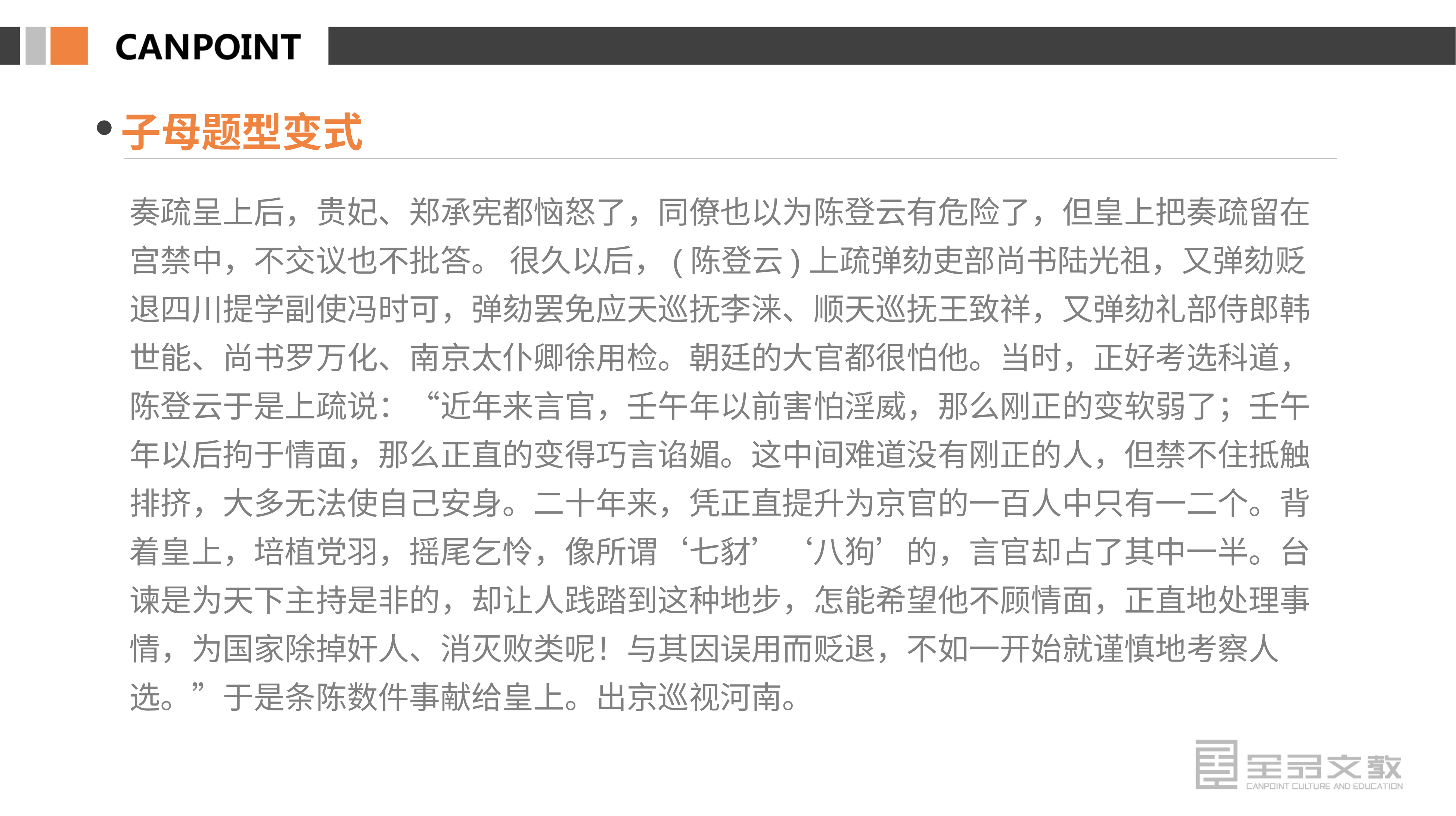

子母题型变式

奏疏呈上后，贵妃、郑承宪都恼怒了，同僚也以为陈登云有危险了，但皇上把奏疏留在宫禁中，不交议也不批答。 很久以后，(陈登云)上疏弹劾吏部尚书陆光祖，又弹劾贬退四川提学副使冯时可，弹劾罢免应天巡抚李涞、顺天巡抚王致祥，又弹劾礼部侍郎韩世能、尚书罗万化、南京太仆卿徐用检。朝廷的大官都很怕他。当时，正好考选科道，陈登云于是上疏说：“近年来言官，壬午年以前害怕淫威，那么刚正的变软弱了；壬午年以后拘于情面，那么正直的变得巧言谄媚。这中间难道没有刚正的人，但禁不住抵触排挤，大多无法使自己安身。二十年来，凭正直提升为京官的一百人中只有一二个。背着皇上，培植党羽，摇尾乞怜，像所谓‘七豺’‘八狗’的，言官却占了其中一半。台谏是为天下主持是非的，却让人践踏到这种地步，怎能希望他不顾情面，正直地处理事情，为国家除掉奸人、消灭败类呢！与其因误用而贬退，不如一开始就谨慎地考察人选。”于是条陈数件事献给皇上。出京巡视河南。